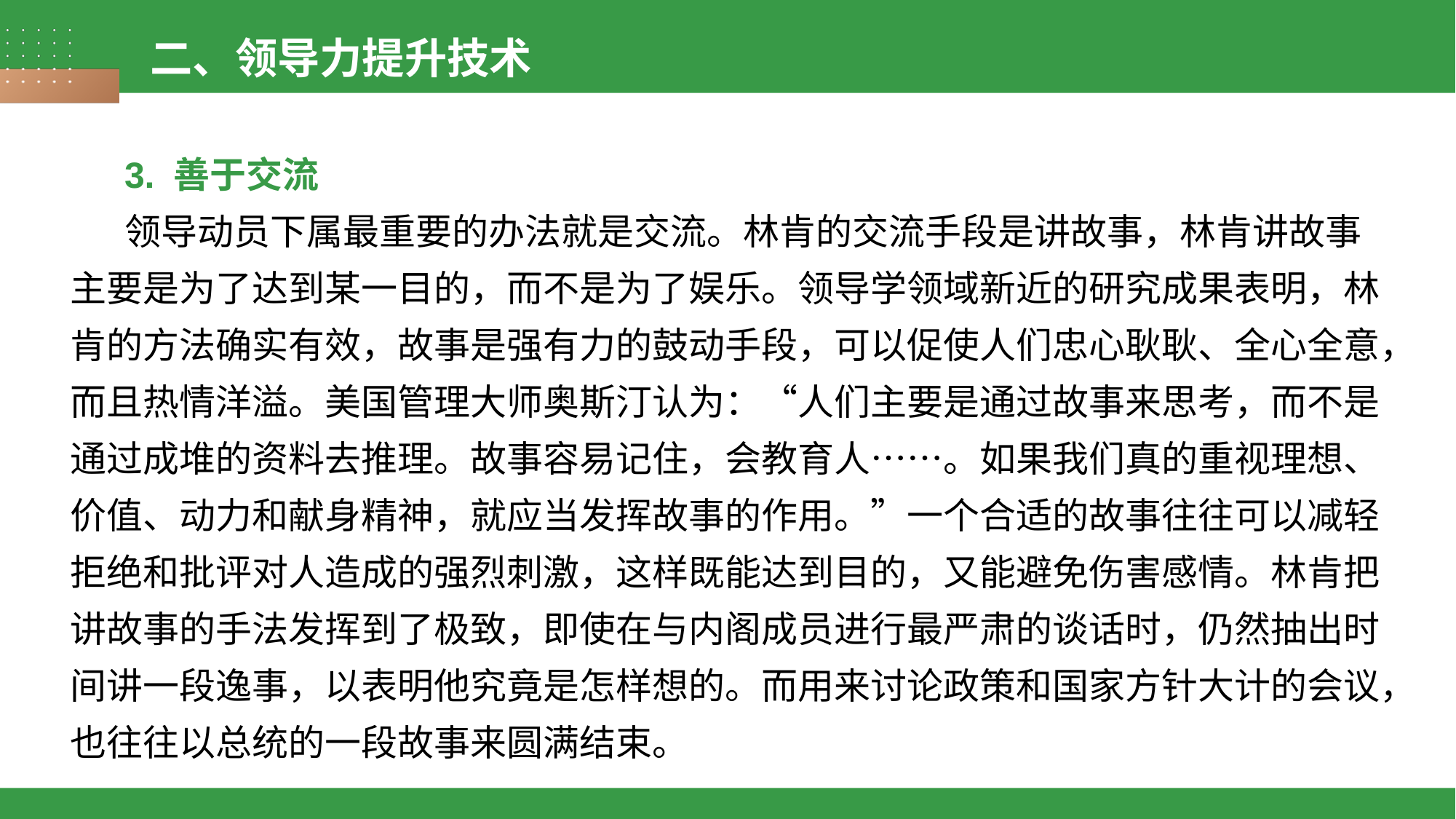

二、领导力提升技术
3. 善于交流
领导动员下属最重要的办法就是交流。林肯的交流手段是讲故事，林肯讲故事主要是为了达到某一目的，而不是为了娱乐。领导学领域新近的研究成果表明，林肯的方法确实有效，故事是强有力的鼓动手段，可以促使人们忠心耿耿、全心全意，而且热情洋溢。美国管理大师奥斯汀认为：“人们主要是通过故事来思考，而不是通过成堆的资料去推理。故事容易记住，会教育人……。如果我们真的重视理想、价值、动力和献身精神，就应当发挥故事的作用。”一个合适的故事往往可以减轻拒绝和批评对人造成的强烈刺激，这样既能达到目的，又能避免伤害感情。林肯把讲故事的手法发挥到了极致，即使在与内阁成员进行最严肃的谈话时，仍然抽出时间讲一段逸事，以表明他究竟是怎样想的。而用来讨论政策和国家方针大计的会议，也往往以总统的一段故事来圆满结束。